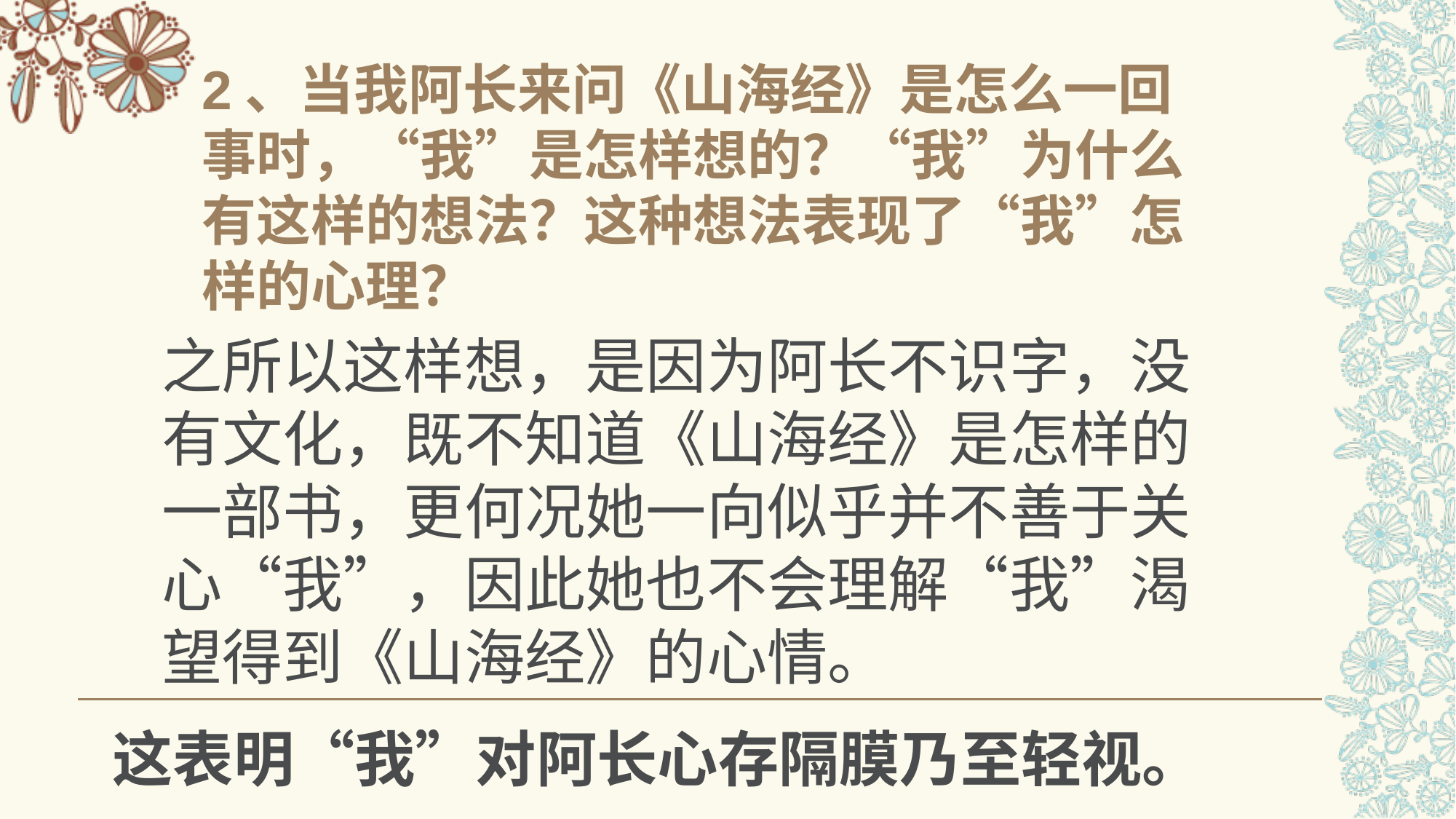

2、当我阿长来问《山海经》是怎么一回事时，“我”是怎样想的？“我”为什么有这样的想法？这种想法表现了“我”怎样的心理？
之所以这样想，是因为阿长不识字，没有文化，既不知道《山海经》是怎样的一部书，更何况她一向似乎并不善于关心“我”，因此她也不会理解“我”渴望得到《山海经》的心情。
这表明“我”对阿长心存隔膜乃至轻视。